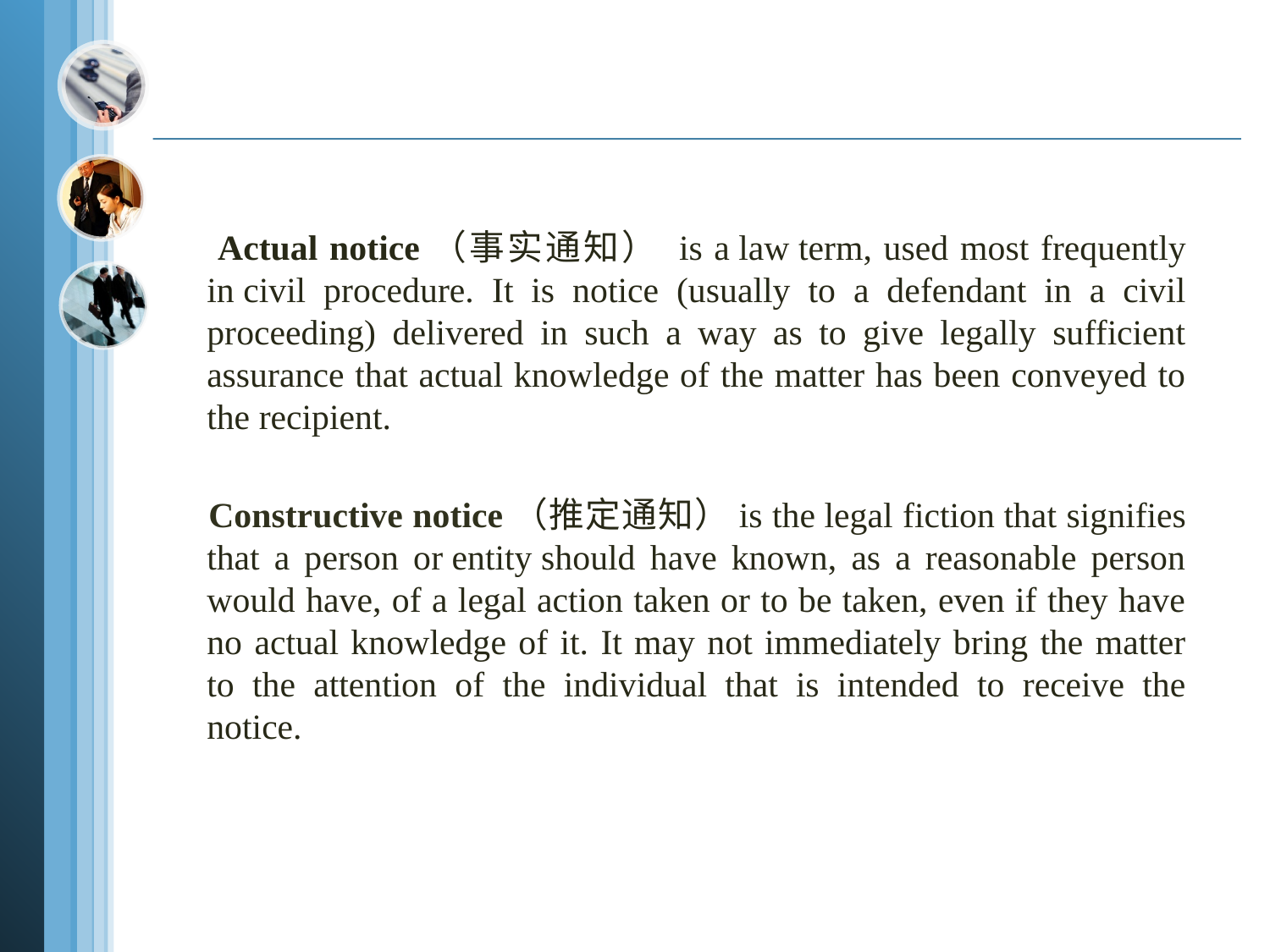

Actual notice（事实通知） is a law term, used most frequently in civil procedure. It is notice (usually to a defendant in a civil proceeding) delivered in such a way as to give legally sufficient assurance that actual knowledge of the matter has been conveyed to the recipient.

     Constructive notice（推定通知）is the legal fiction that signifies that a person or entity should have known, as a reasonable person would have, of a legal action taken or to be taken, even if they have no actual knowledge of it. It may not immediately bring the matter to the attention of the individual that is intended to receive the notice.